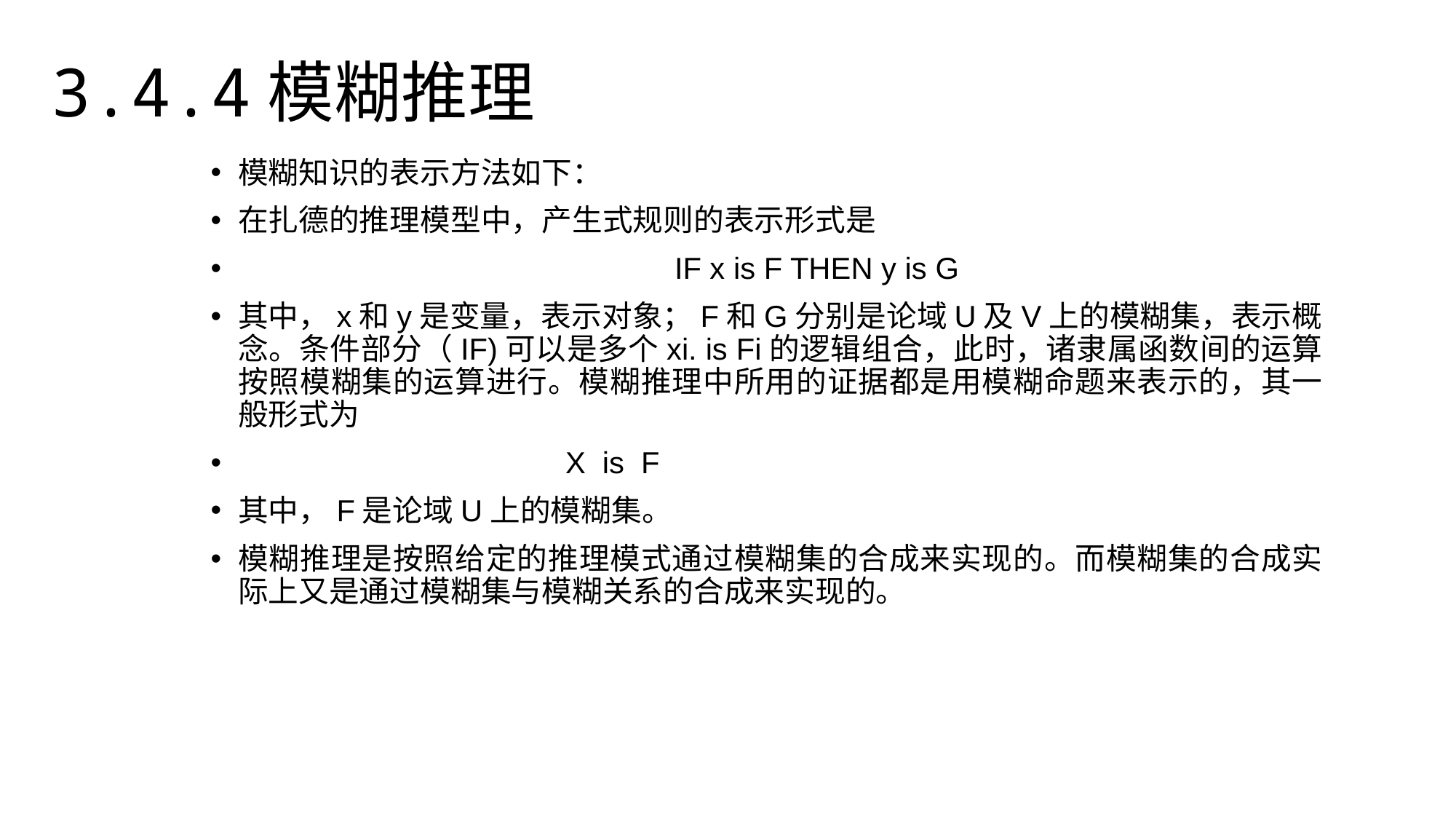

3.4.4模糊推理

模糊知识的表示方法如下：
在扎德的推理模型中，产生式规则的表示形式是
				IF x is F THEN y is G
其中，x和y是变量，表示对象；F和G分别是论域U及V上的模糊集，表示概念。条件部分（IF)可以是多个xi. is Fi的逻辑组合，此时，诸隶属函数间的运算按照模糊集的运算进行。模糊推理中所用的证据都是用模糊命题来表示的，其一般形式为
			X  is  F
其中，F是论域U上的模糊集。
模糊推理是按照给定的推理模式通过模糊集的合成来实现的。而模糊集的合成实际上又是通过模糊集与模糊关系的合成来实现的。